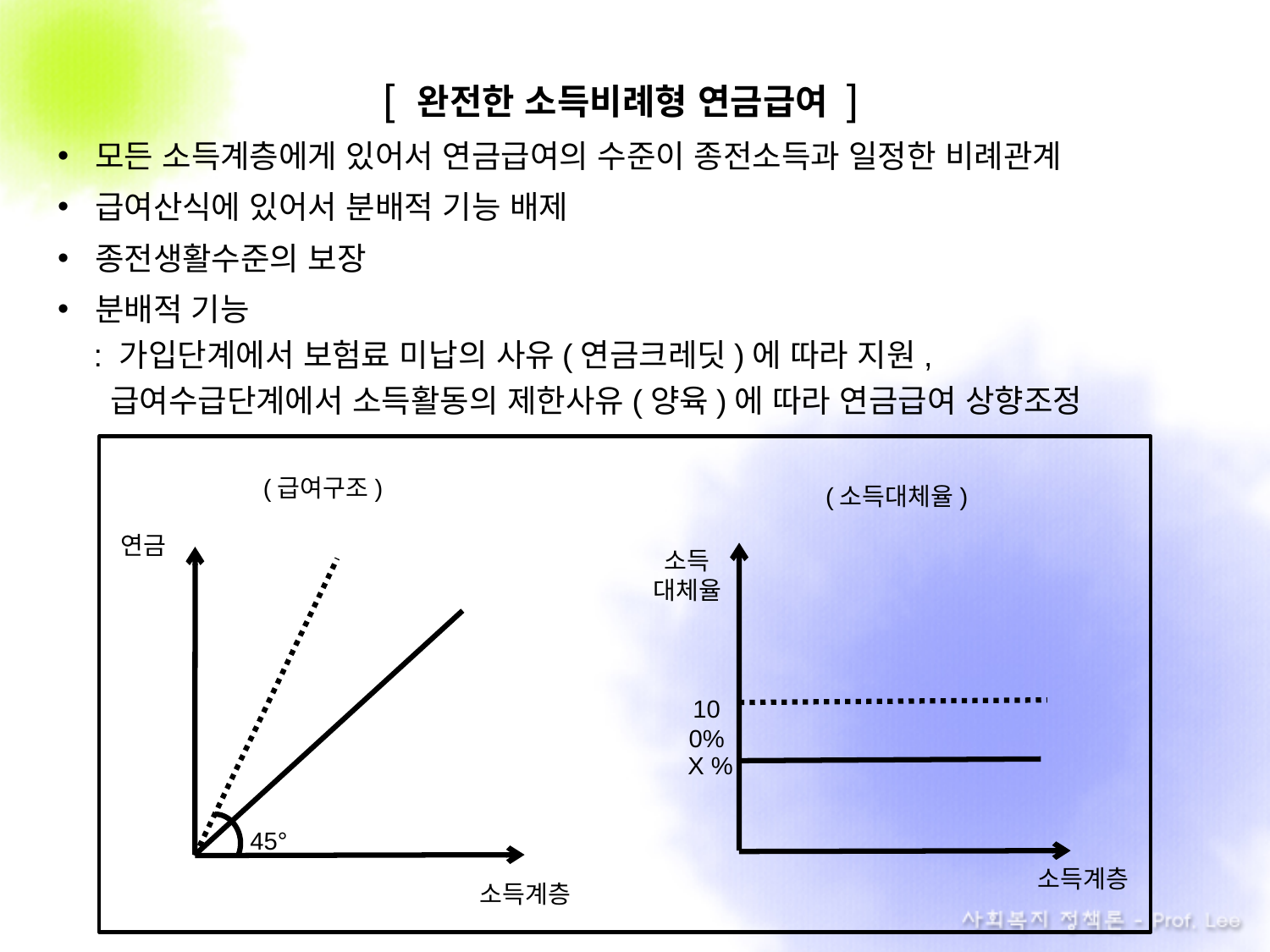

[ 완전한 소득비례형 연금급여 ]
모든 소득계층에게 있어서 연금급여의 수준이 종전소득과 일정한 비례관계
급여산식에 있어서 분배적 기능 배제
종전생활수준의 보장
분배적 기능
 : 가입단계에서 보험료 미납의 사유(연금크레딧)에 따라 지원,
  급여수급단계에서 소득활동의 제한사유(양육)에 따라 연금급여 상향조정

(급여구조)
연금

45°
소득계층
(소득대체율)
소득
대체율
100%
X %
소득계층